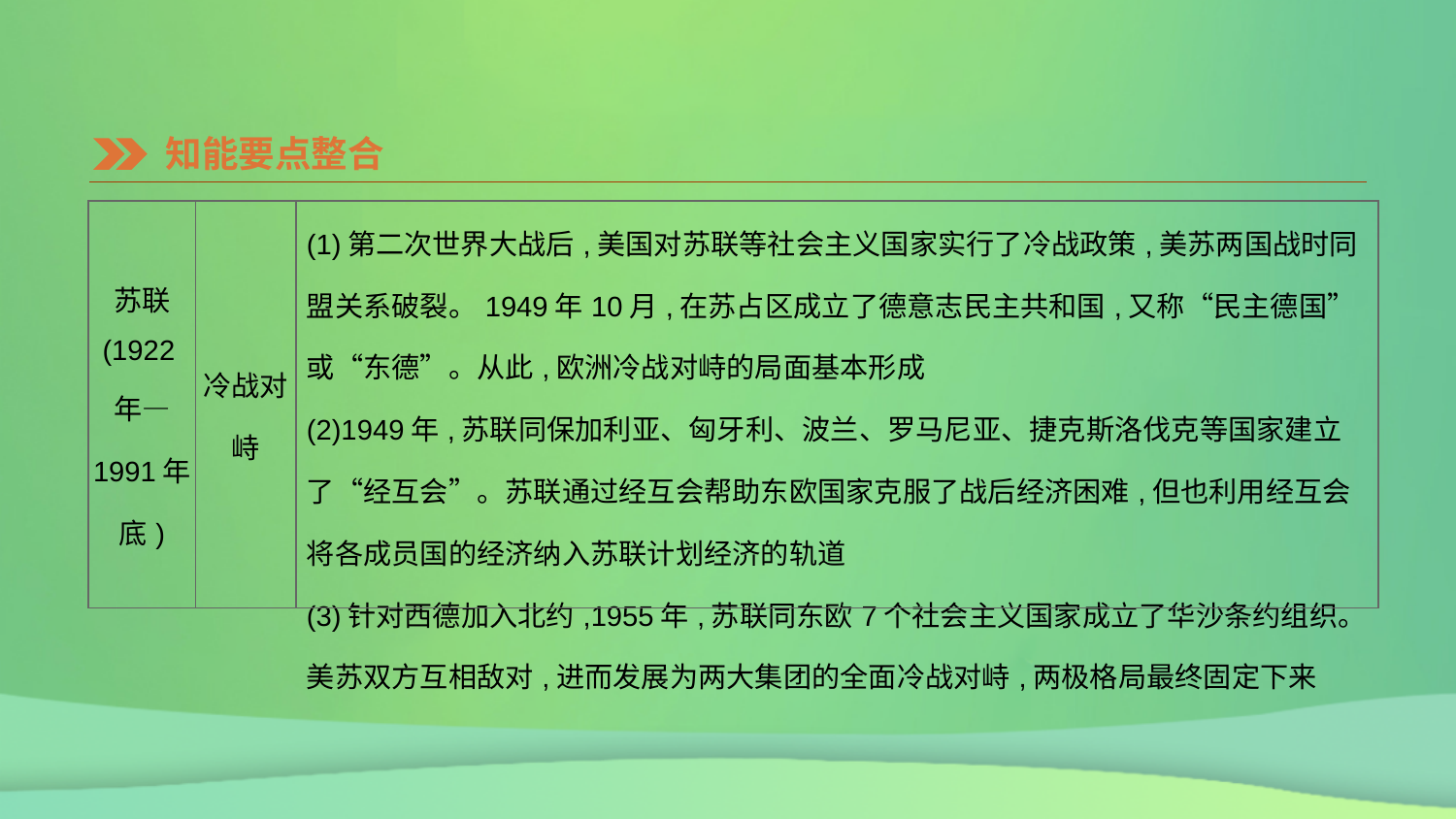

知能要点整合

| 苏联 (1922年— 1991年底) | 冷战对峙 | (1)第二次世界大战后,美国对苏联等社会主义国家实行了冷战政策,美苏两国战时同盟关系破裂。1949年10月,在苏占区成立了德意志民主共和国,又称“民主德国”或“东德”。从此,欧洲冷战对峙的局面基本形成 (2)1949年,苏联同保加利亚、匈牙利、波兰、罗马尼亚、捷克斯洛伐克等国家建立了“经互会”。苏联通过经互会帮助东欧国家克服了战后经济困难,但也利用经互会将各成员国的经济纳入苏联计划经济的轨道 (3)针对西德加入北约,1955年,苏联同东欧7个社会主义国家成立了华沙条约组织。美苏双方互相敌对,进而发展为两大集团的全面冷战对峙,两极格局最终固定下来 |
| --- | --- | --- |